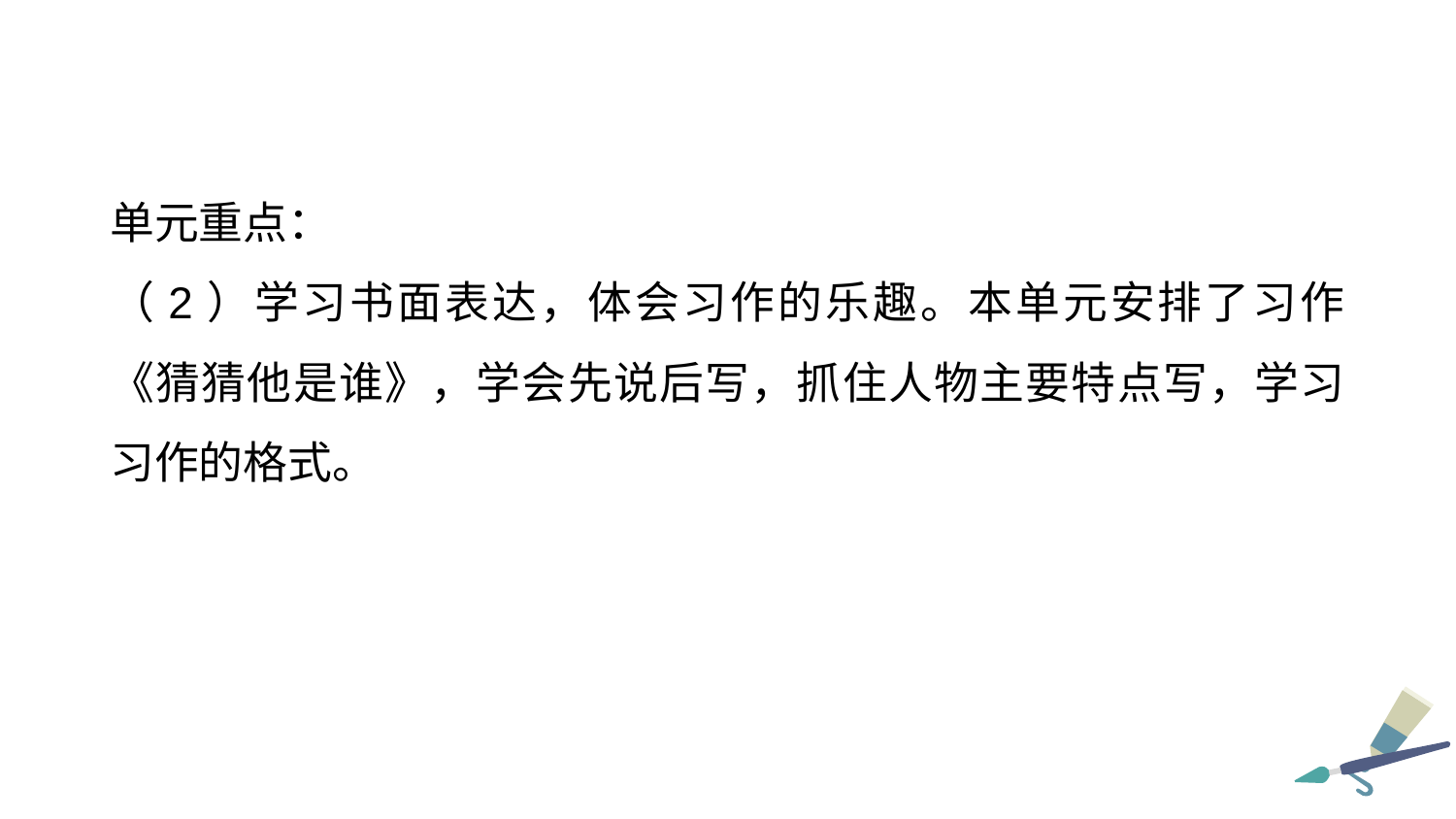

单元重点：
（2）学习书面表达，体会习作的乐趣。本单元安排了习作《猜猜他是谁》，学会先说后写，抓住人物主要特点写，学习习作的格式。